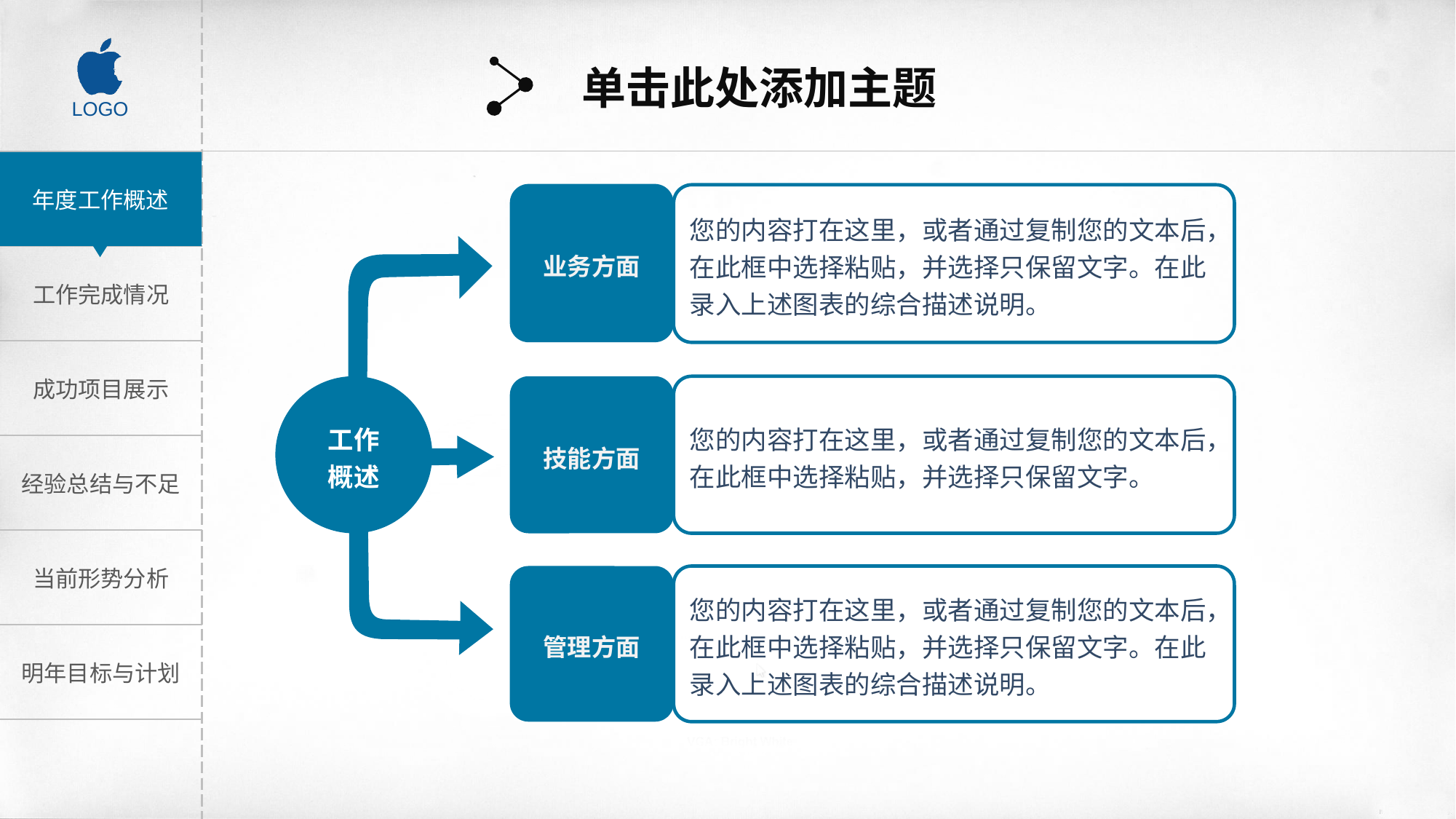

单击此处添加主题
业务方面
您的内容打在这里，或者通过复制您的文本后，在此框中选择粘贴，并选择只保留文字。在此录入上述图表的综合描述说明。

工作
概述
技能方面
您的内容打在这里，或者通过复制您的文本后，在此框中选择粘贴，并选择只保留文字。

管理方面
您的内容打在这里，或者通过复制您的文本后，在此框中选择粘贴，并选择只保留文字。在此录入上述图表的综合描述说明。